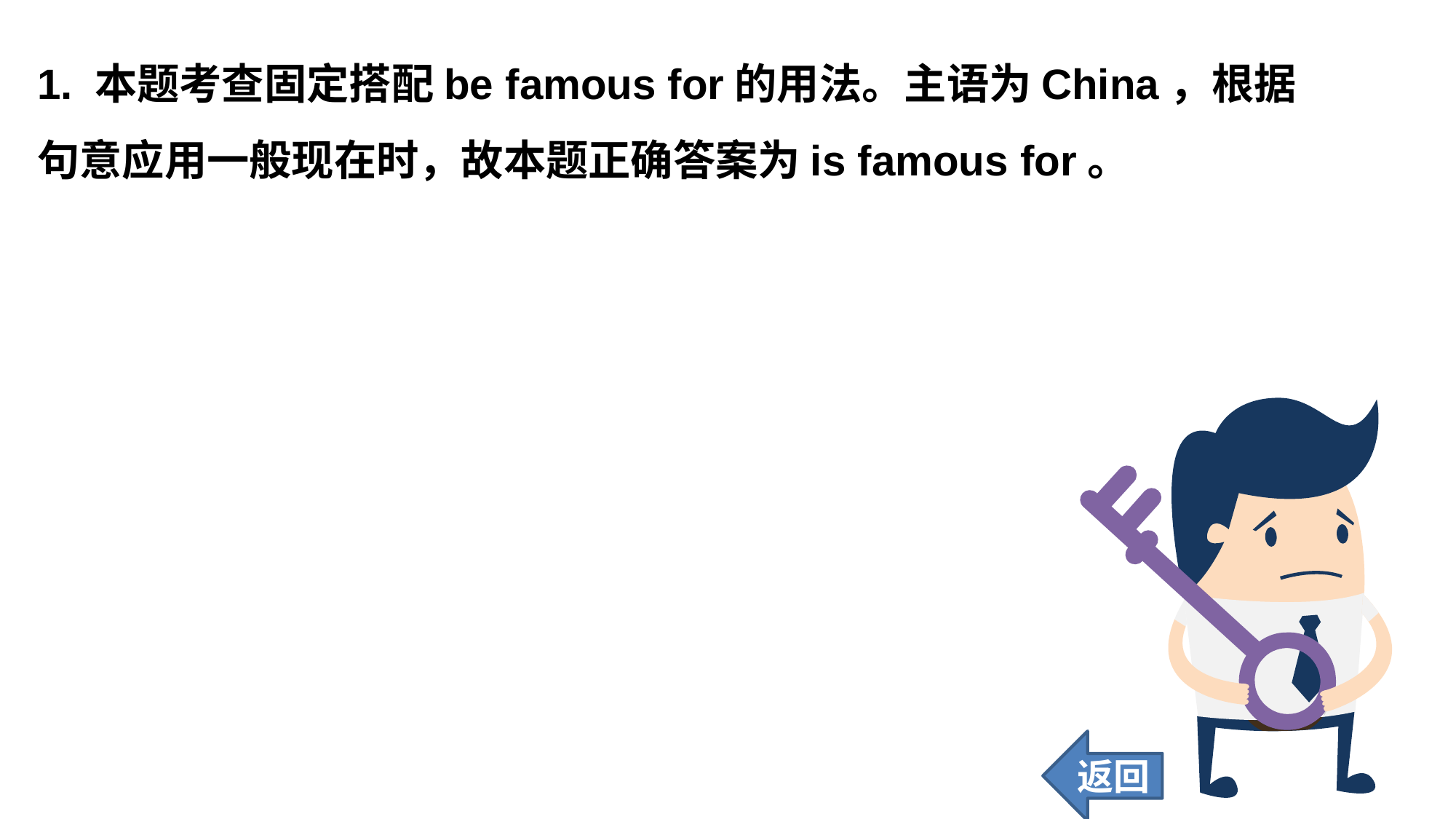

1. 本题考查固定搭配be famous for的用法。主语为China，根据句意应用一般现在时，故本题正确答案为is famous for。

返回
40